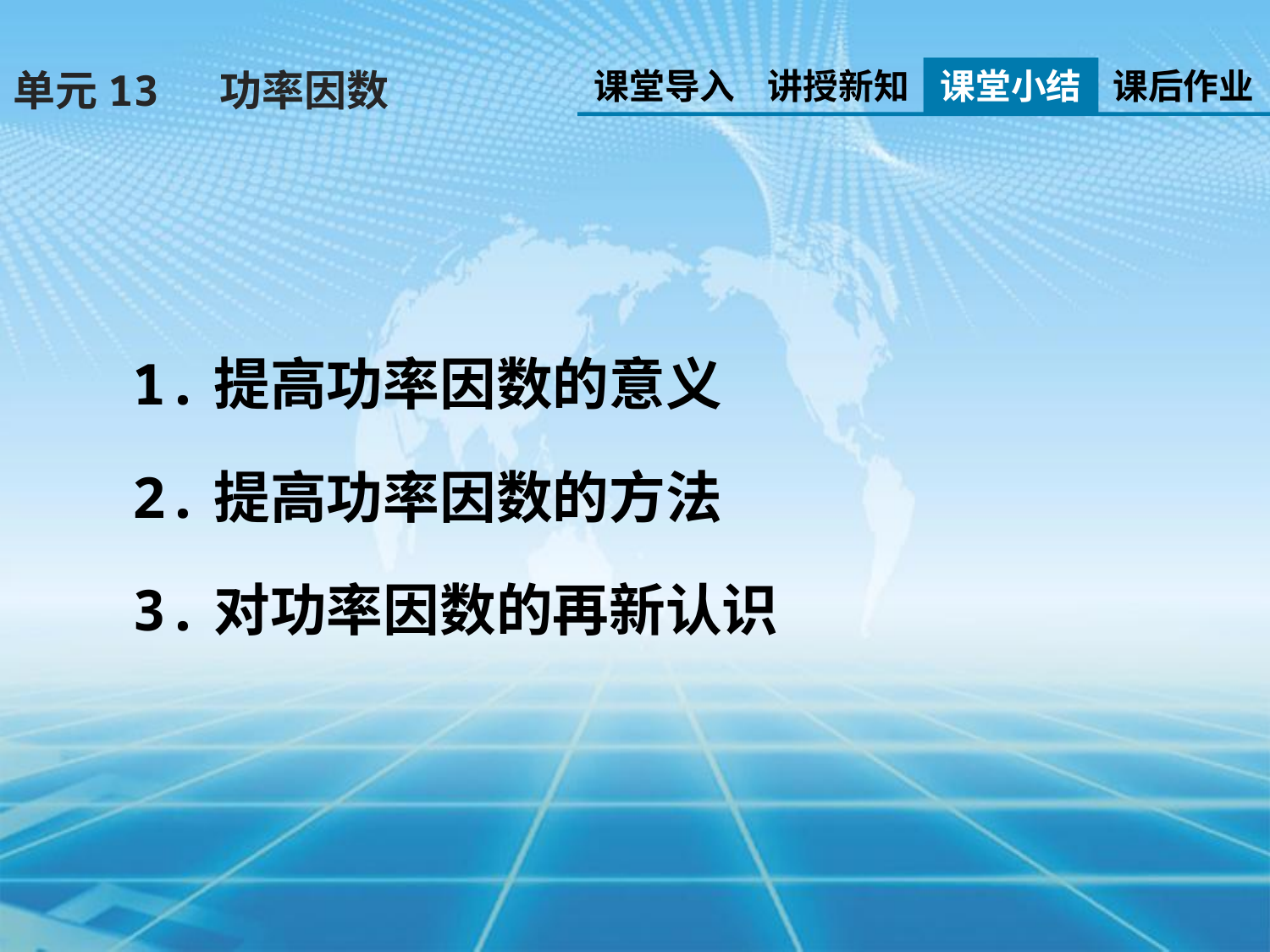

课堂导入
讲授新知
课堂小结
课后作业
单元13  功率因数
1.提高功率因数的意义
2.提高功率因数的方法
3.对功率因数的再新认识